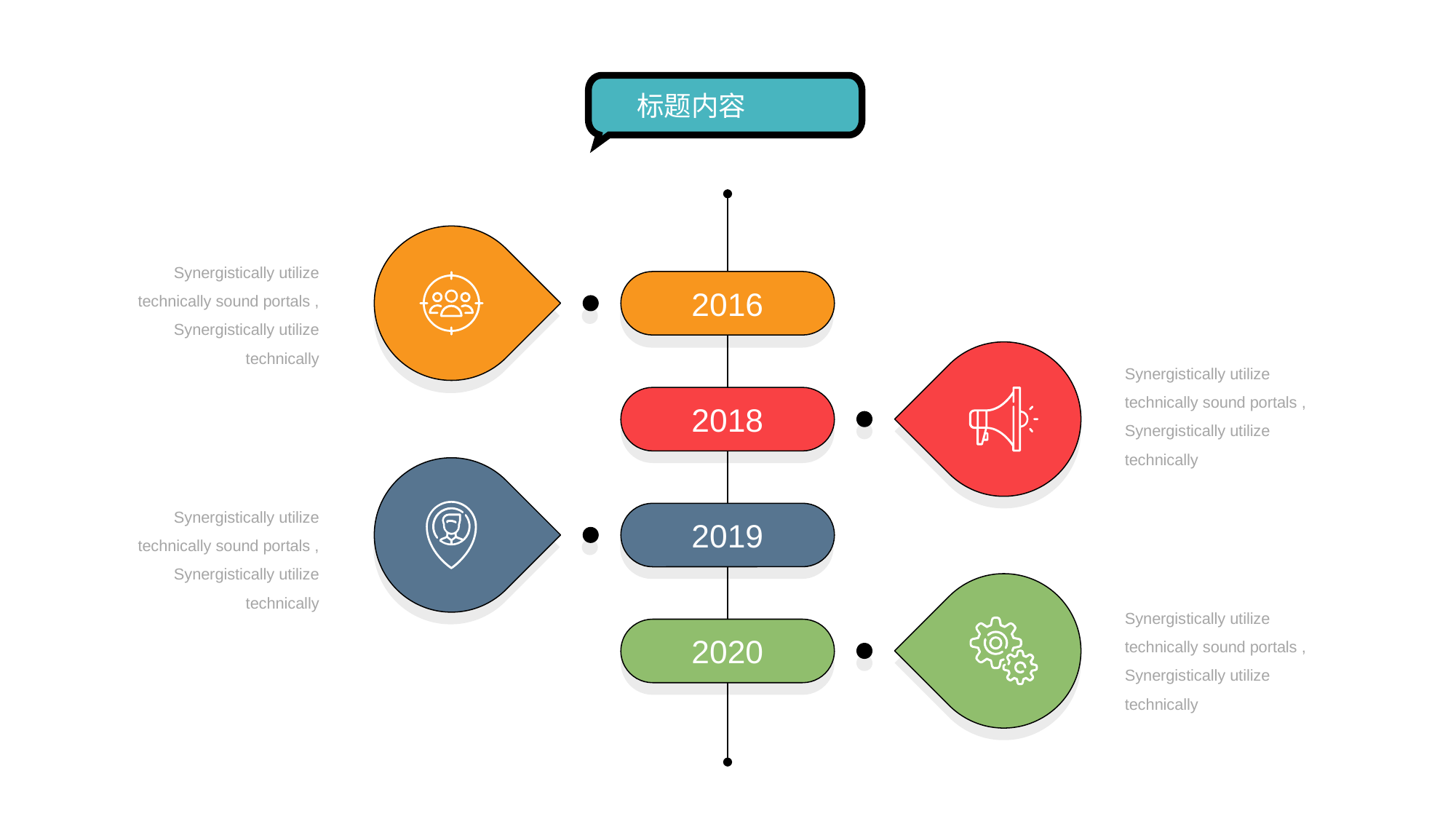

标题内容

Synergistically utilize technically sound portals , Synergistically utilize technically

2016

Synergistically utilize technically sound portals , Synergistically utilize technically

2018

Synergistically utilize technically sound portals , Synergistically utilize technically

2019

Synergistically utilize technically sound portals , Synergistically utilize technically

2020